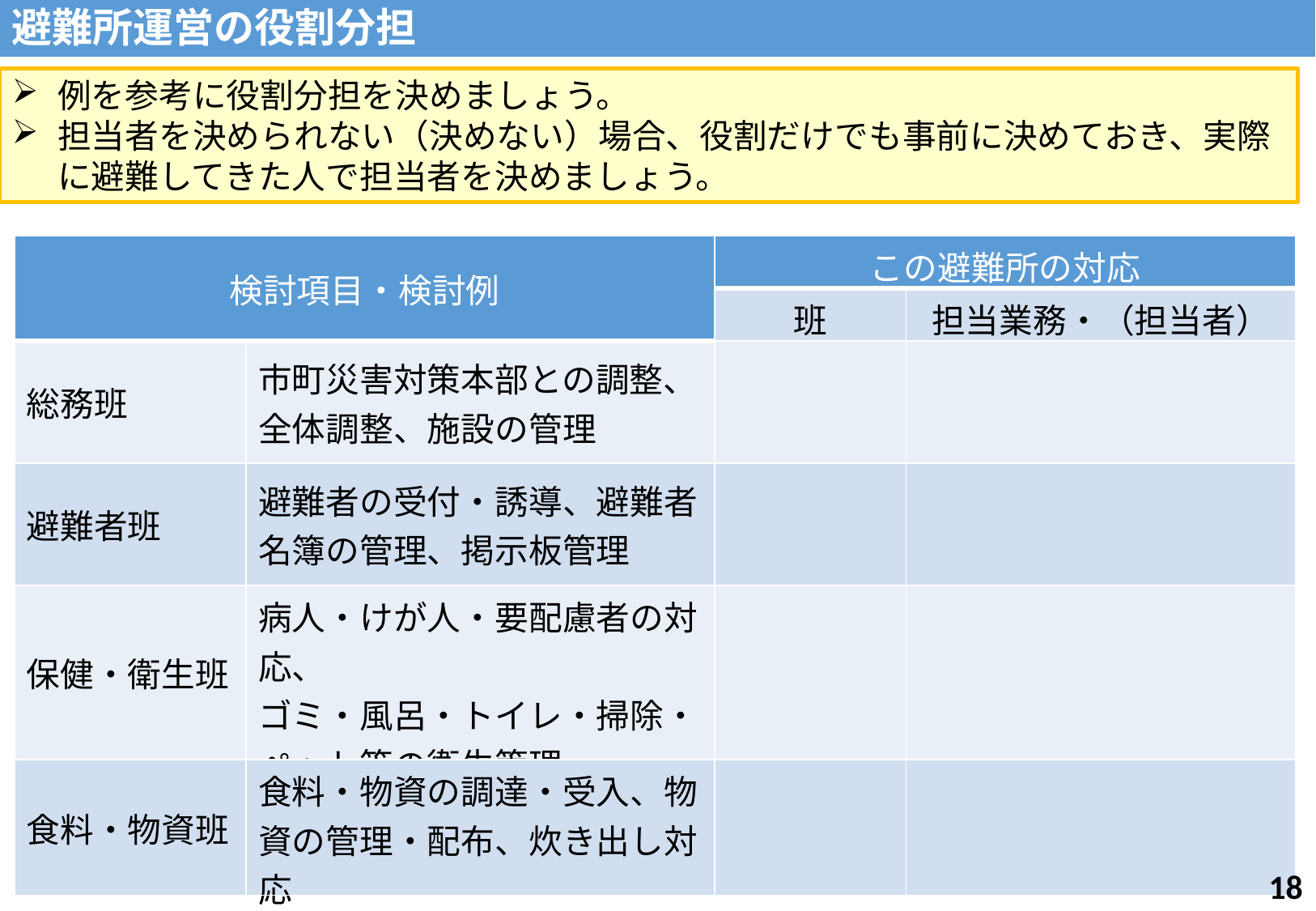

避難所運営の役割分担

例を参考に役割分担を決めましょう。
担当者を決められない（決めない）場合、役割だけでも事前に決めておき、実際に避難してきた人で担当者を決めましょう。
| 検討項目・検討例 |  | この避難所の対応 |  |
| --- | --- | --- | --- |
|  |  | 班 | 担当業務・（担当者） |
| 総務班 | 市町災害対策本部との調整、全体調整、施設の管理 |  |  |
| 避難者班 | 避難者の受付・誘導、避難者名簿の管理、掲示板管理 |  |  |
| 保健・衛生班 | 病人・けが人・要配慮者の対応、 ゴミ・風呂・トイレ・掃除・ペット等の衛生管理 |  |  |
| 食料・物資班 | 食料・物資の調達・受入、物資の管理・配布、炊き出し対応 |  |  |
18